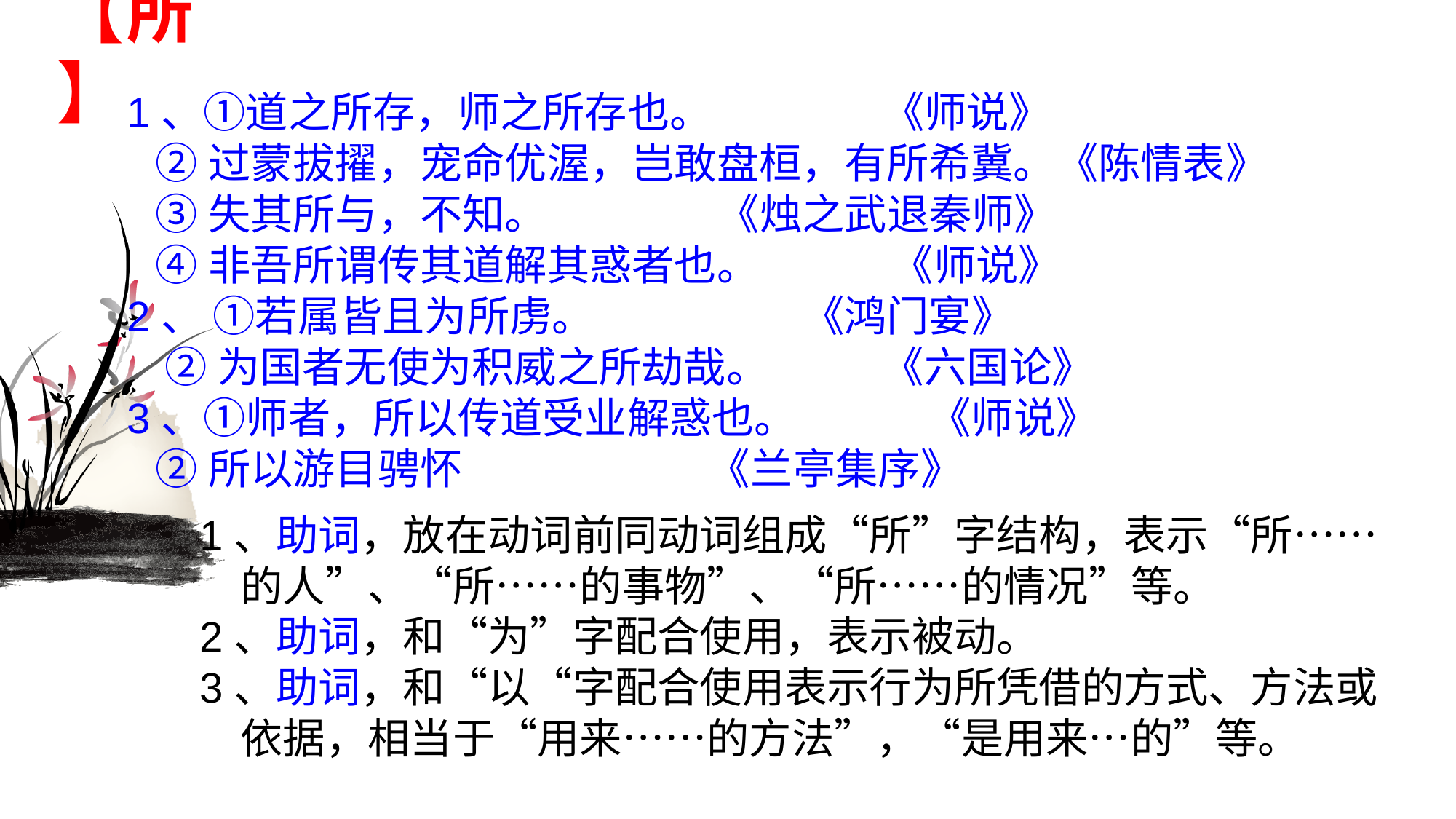

# 【所】
1、①道之所存，师之所存也。                  《师说》
   ②过蒙拔擢，宠命优渥，岂敢盘桓，有所希冀。《陈情表》
   ③失其所与，不知。                  《烛之武退秦师》
   ④非吾所谓传其道解其惑者也。              《师说》
2、 ①若属皆且为所虏。                      《鸿门宴》
    ②为国者无使为积威之所劫哉。            《六国论》
3、①师者，所以传道受业解惑也。              《师说》
   ②所以游目骋怀                          《兰亭集序》
1、助词，放在动词前同动词组成“所”字结构，表示“所……的人”、“所……的事物”、“所……的情况”等。
2、助词，和“为”字配合使用，表示被动。
3、助词，和“以“字配合使用表示行为所凭借的方式、方法或依据，相当于“用来……的方法”，“是用来…的”等。